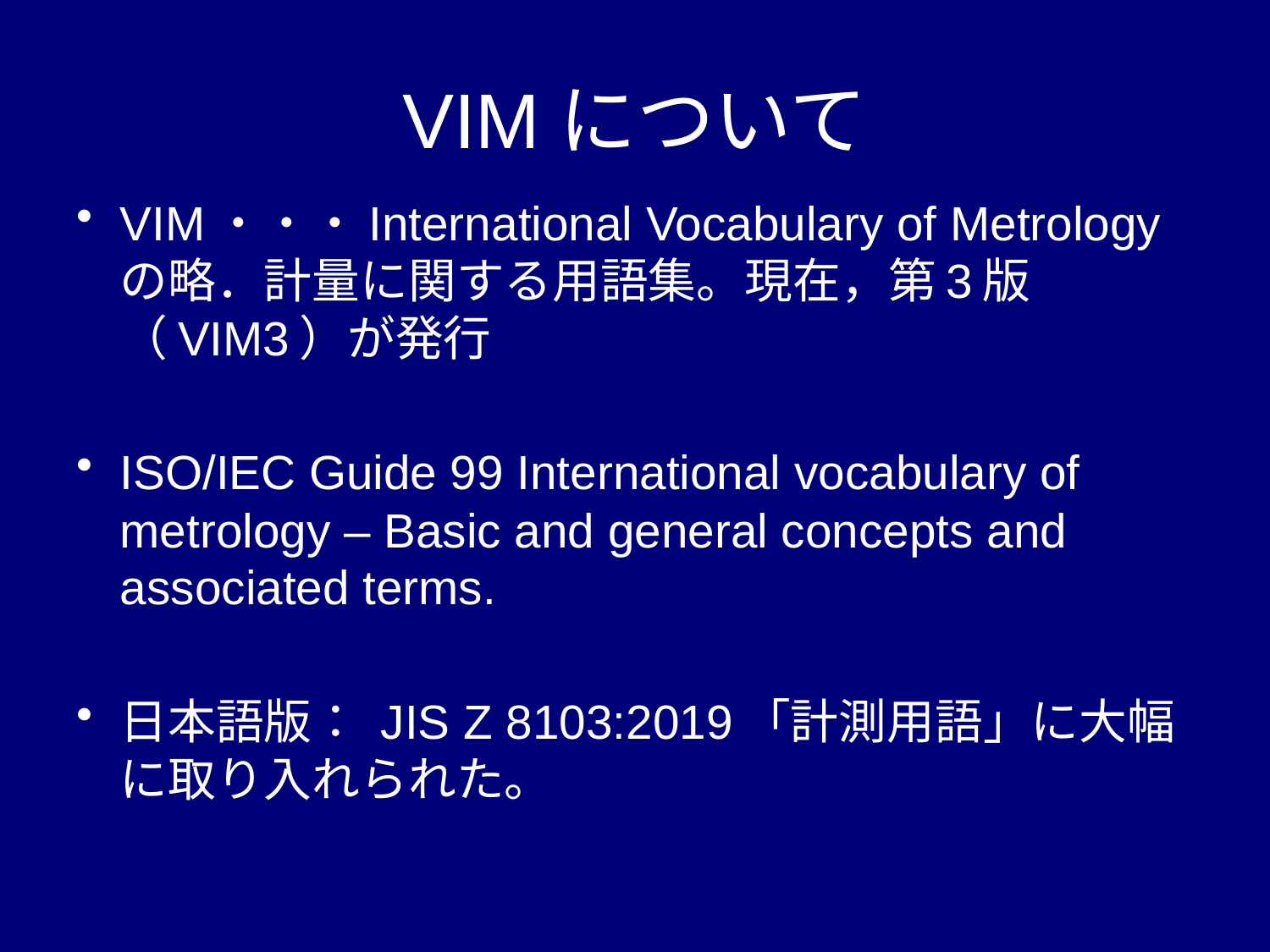

VIMについて
VIM・・・International Vocabulary of Metrologyの略．計量に関する用語集。現在，第3版（VIM3）が発行

ISO/IEC Guide 99 International vocabulary of metrology – Basic and general concepts and associated terms.

日本語版： JIS Z 8103:2019「計測用語」に大幅に取り入れられた。